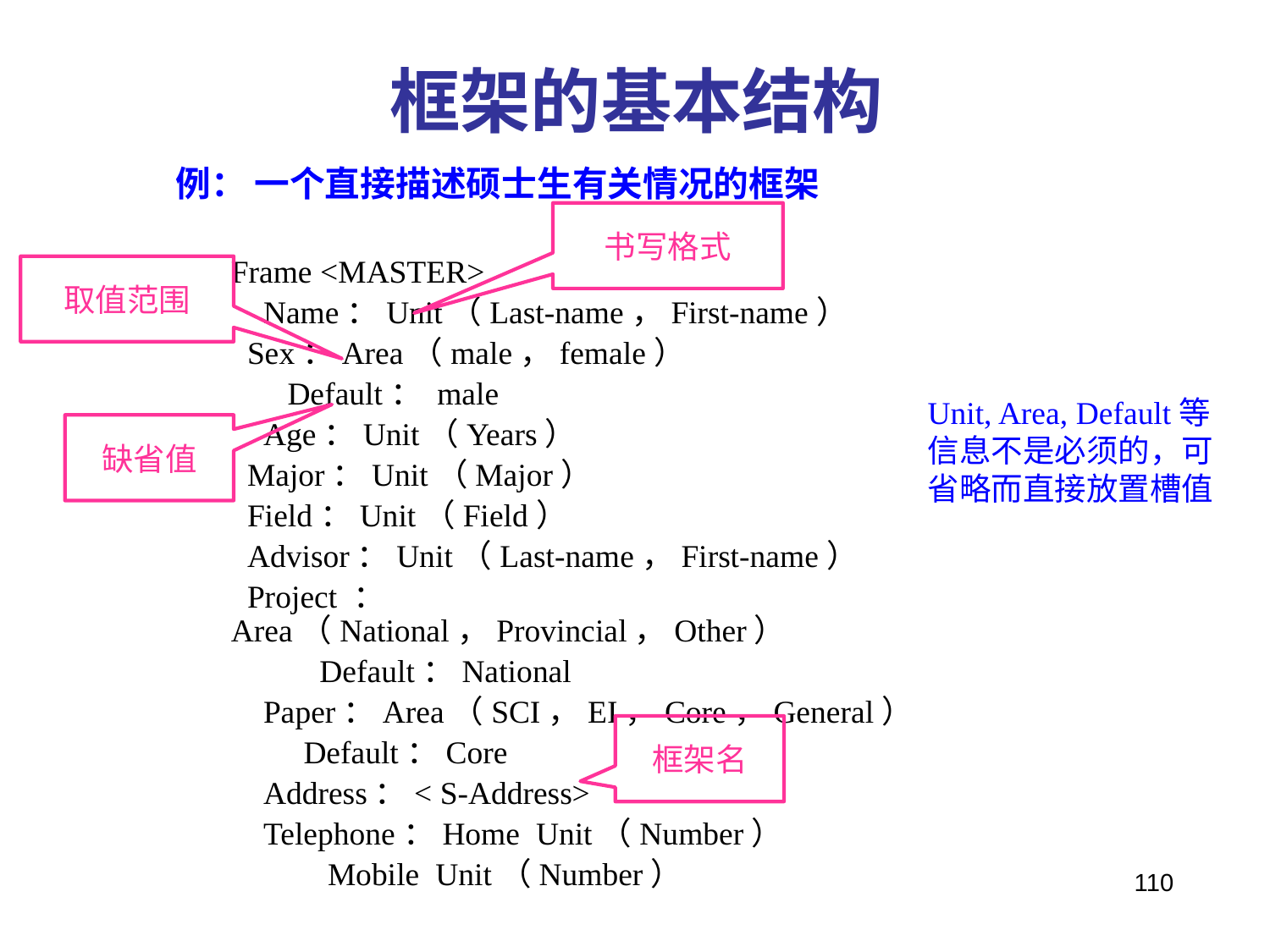

# 框架的基本结构
例： 一个直接描述硕士生有关情况的框架

Frame <MASTER>
    Name：Unit（Last-name，First-name）
  Sex：Area（male，female）
       Default： male
    Age：Unit（Years）
  Major：Unit（Major）
  Field：Unit（Field）
  Advisor：Unit（Last-name，First-name）
  Project ：Area（National，Provincial，Other）
           Default：National
    Paper：Area（SCI，EI，Core，General）
         Default：Core
    Address：< S-Address>
    Telephone：Home  Unit（Number）
            Mobile  Unit（Number）
书写格式
取值范围
Unit, Area, Default等信息不是必须的，可省略而直接放置槽值
缺省值
框架名
110